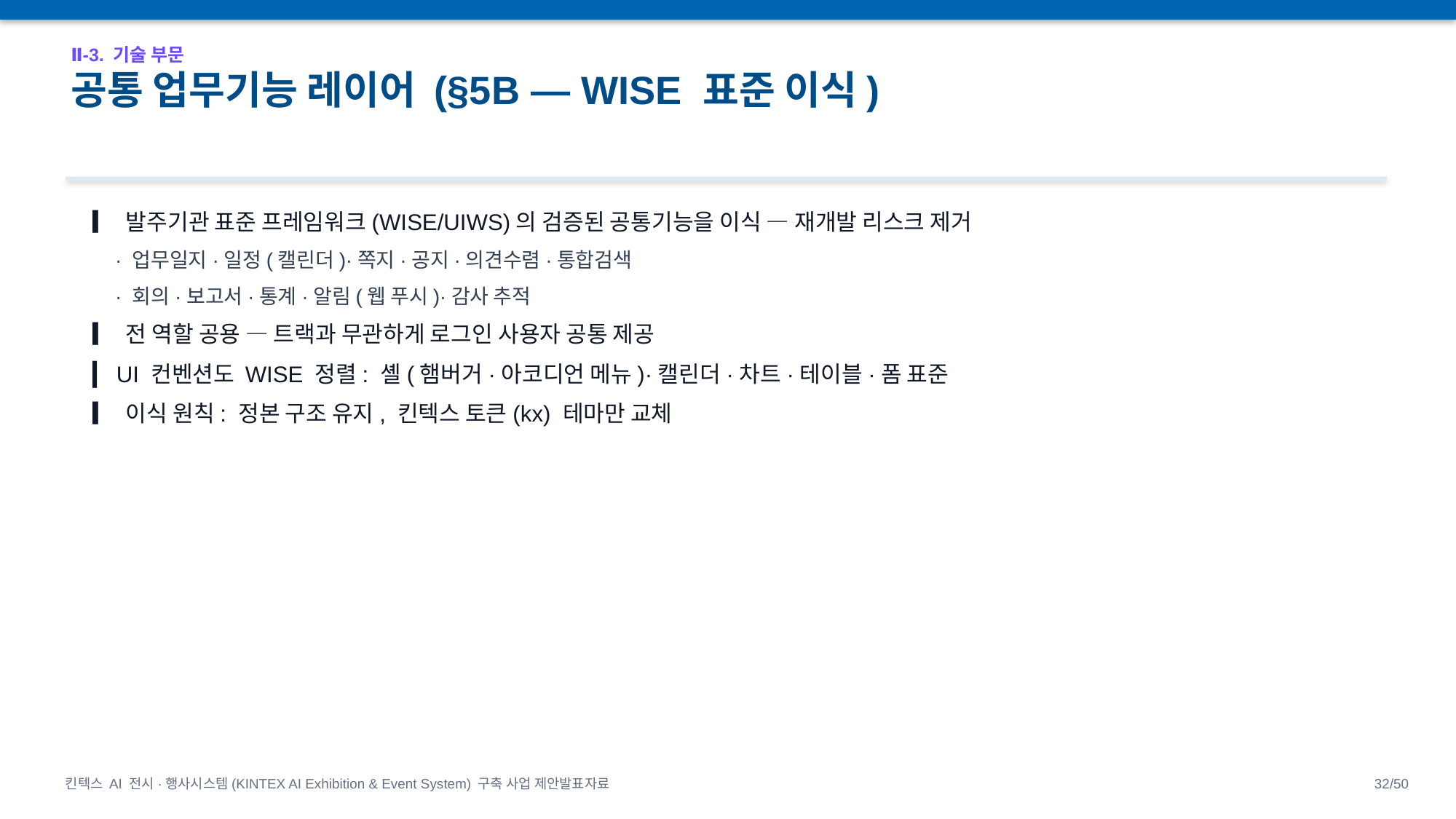

Ⅱ-3. 기술 부문
공통 업무기능 레이어 (§5B — WISE 표준 이식)

▎ 발주기관 표준 프레임워크(WISE/UIWS)의 검증된 공통기능을 이식 — 재개발 리스크 제거
    · 업무일지·일정(캘린더)·쪽지·공지·의견수렴·통합검색
    · 회의·보고서·통계·알림(웹 푸시)·감사 추적
▎ 전 역할 공용 — 트랙과 무관하게 로그인 사용자 공통 제공
▎ UI 컨벤션도 WISE 정렬: 셸(햄버거·아코디언 메뉴)·캘린더·차트·테이블·폼 표준
▎ 이식 원칙: 정본 구조 유지, 킨텍스 토큰(kx) 테마만 교체
킨텍스 AI 전시·행사시스템(KINTEX AI Exhibition & Event System) 구축 사업 제안발표자료
32/50